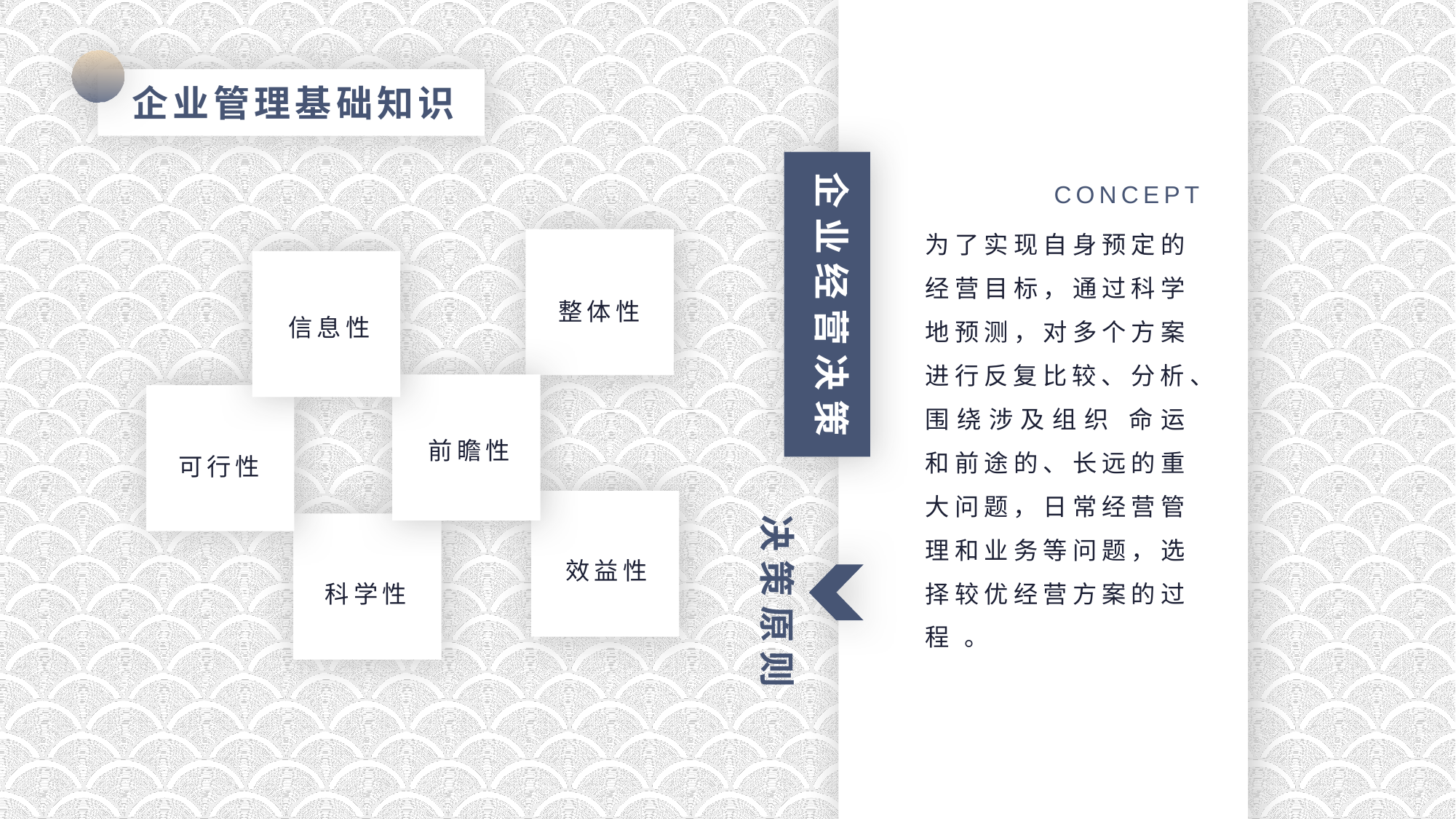

企业经营决策
CONCEPT
为了实现自身预定的经营目标，通过科学地预测，对多个方案进行反复比较、分析、围绕涉及组织 命运和前途的、长远的重大问题，日常经营管理和业务等问题，选择较优经营方案的过程 。

整体性

信息性

前瞻性

可行性
决策原则

效益性

科学性